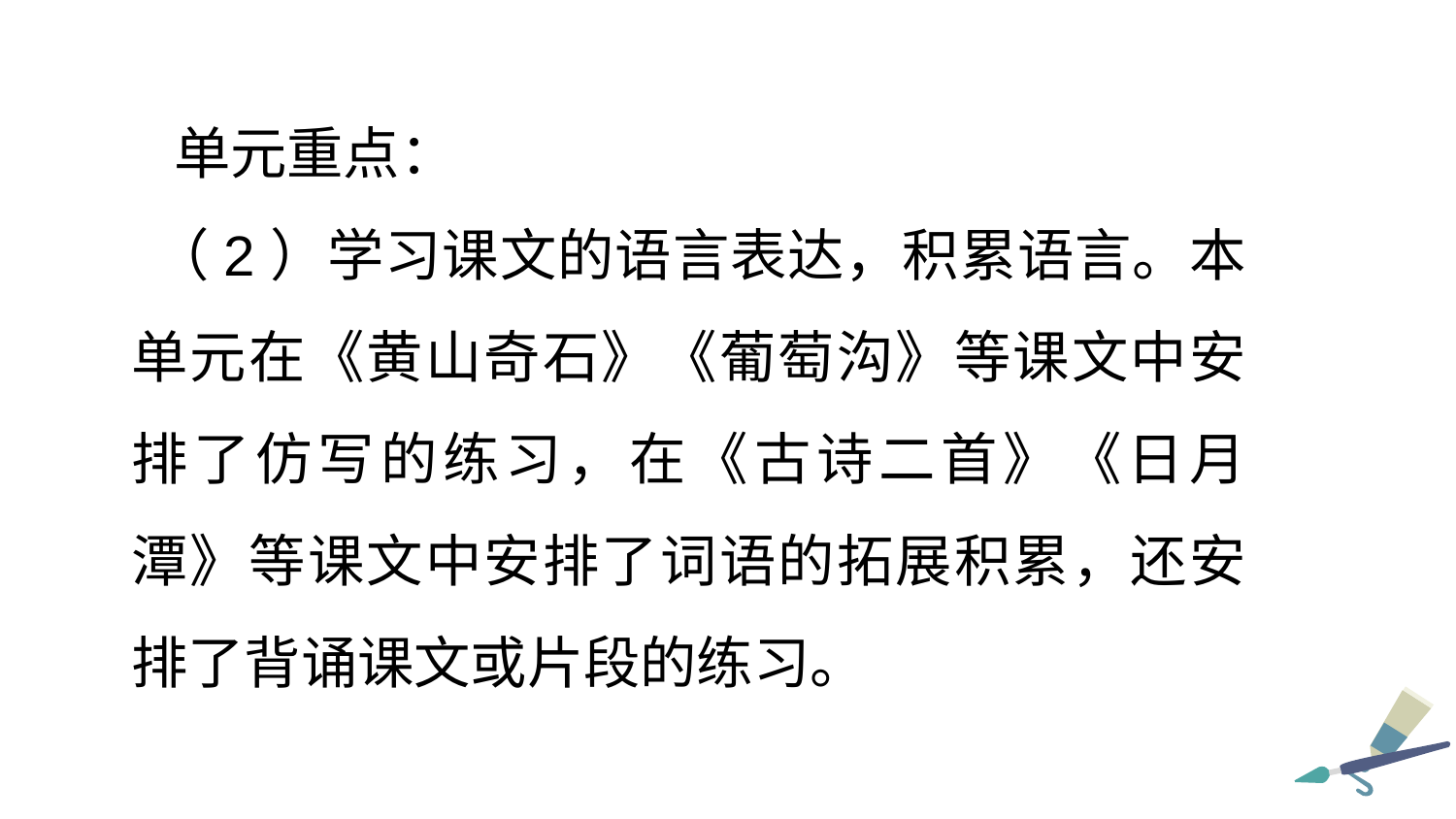

单元重点：
（2）学习课文的语言表达，积累语言。本单元在《黄山奇石》《葡萄沟》等课文中安排了仿写的练习，在《古诗二首》《日月潭》等课文中安排了词语的拓展积累，还安排了背诵课文或片段的练习。